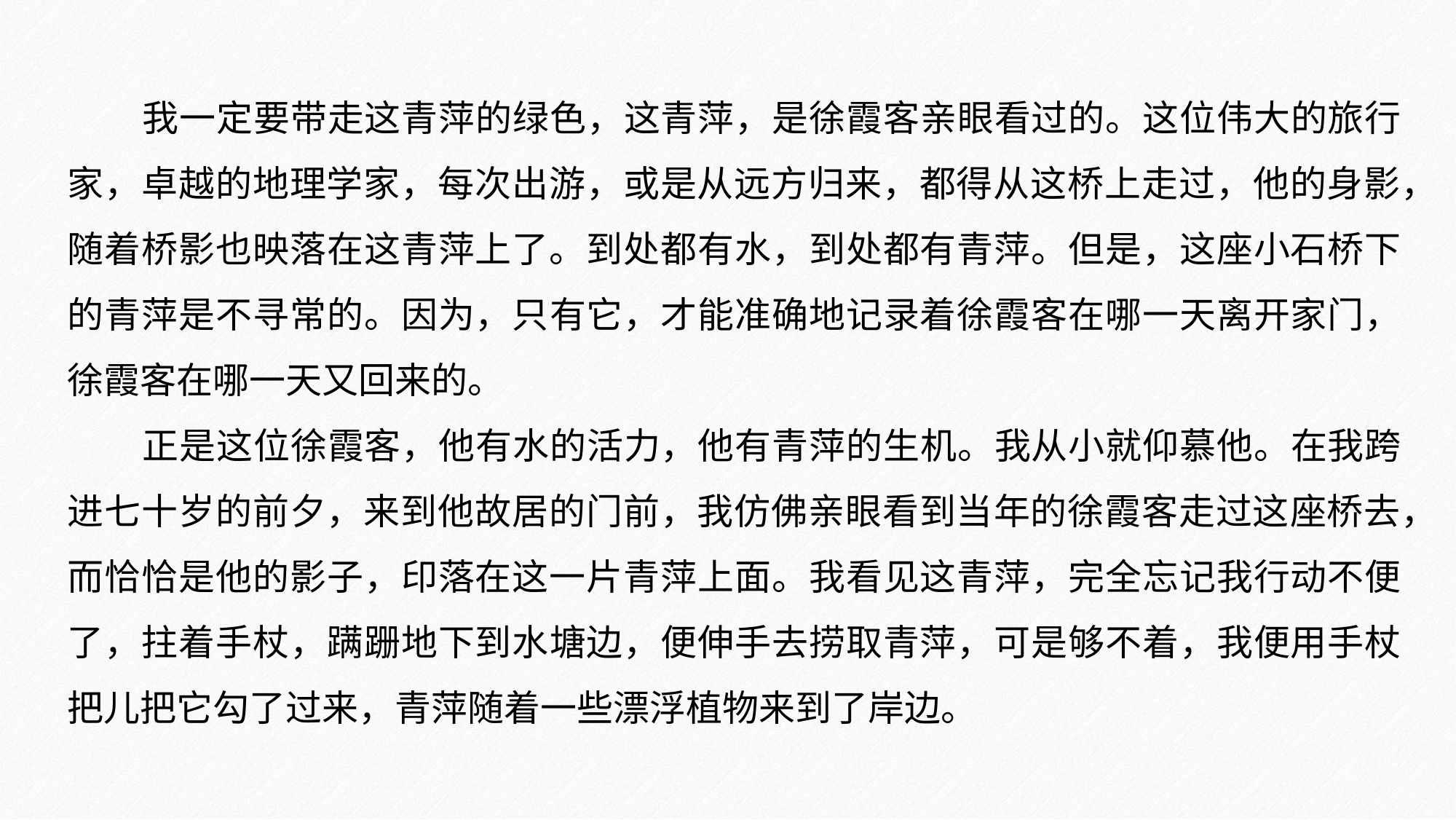

我一定要带走这青萍的绿色，这青萍，是徐霞客亲眼看过的。这位伟大的旅行家，卓越的地理学家，每次出游，或是从远方归来，都得从这桥上走过，他的身影，随着桥影也映落在这青萍上了。到处都有水，到处都有青萍。但是，这座小石桥下的青萍是不寻常的。因为，只有它，才能准确地记录着徐霞客在哪一天离开家门，徐霞客在哪一天又回来的。
正是这位徐霞客，他有水的活力，他有青萍的生机。我从小就仰慕他。在我跨进七十岁的前夕，来到他故居的门前，我仿佛亲眼看到当年的徐霞客走过这座桥去，而恰恰是他的影子，印落在这一片青萍上面。我看见这青萍，完全忘记我行动不便了，拄着手杖，蹒跚地下到水塘边，便伸手去捞取青萍，可是够不着，我便用手杖把儿把它勾了过来，青萍随着一些漂浮植物来到了岸边。